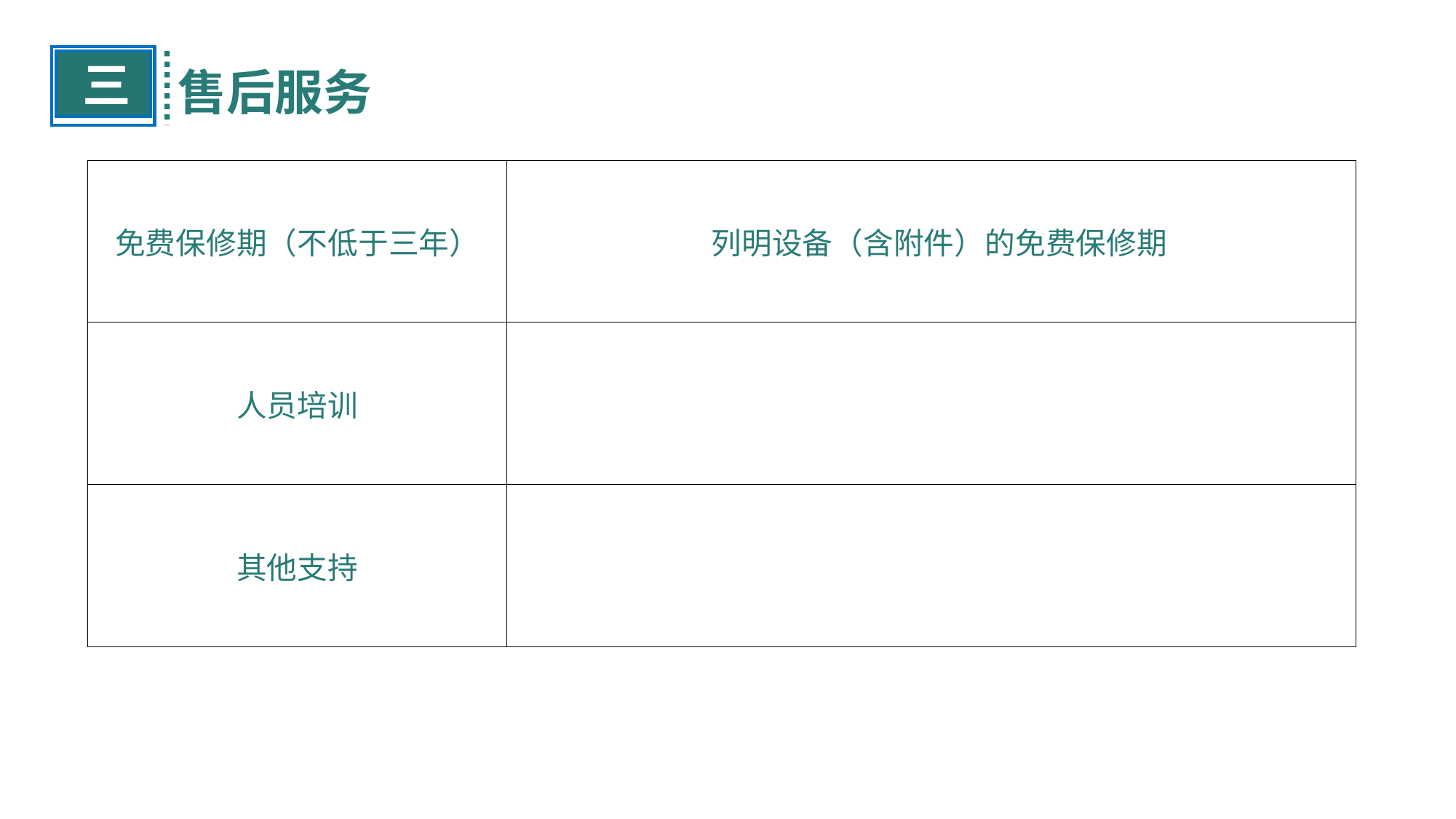

三

售后服务
| 免费保修期（不低于三年） | 列明设备（含附件）的免费保修期 |
| --- | --- |
| 人员培训 |  |
| 其他支持 |  |